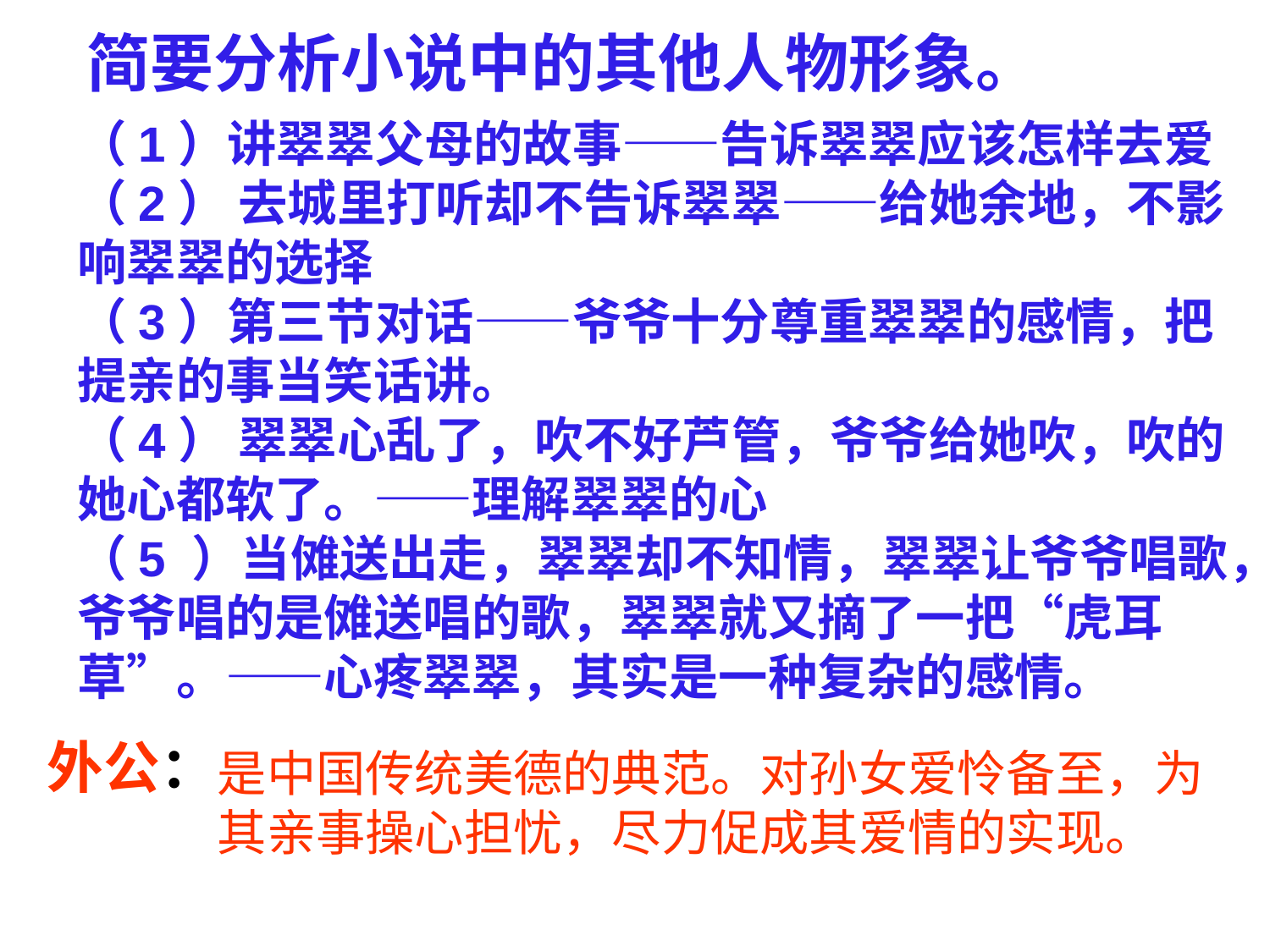

简要分析小说中的其他人物形象。
（1）讲翠翠父母的故事——告诉翠翠应该怎样去爱
（2） 去城里打听却不告诉翠翠——给她余地，不影响翠翠的选择
（3）第三节对话——爷爷十分尊重翠翠的感情，把提亲的事当笑话讲。
（4） 翠翠心乱了，吹不好芦管，爷爷给她吹，吹的她心都软了。——理解翠翠的心
（5 ）当傩送出走，翠翠却不知情，翠翠让爷爷唱歌，爷爷唱的是傩送唱的歌，翠翠就又摘了一把“虎耳草”。——心疼翠翠，其实是一种复杂的感情。
外公：
是中国传统美德的典范。对孙女爱怜备至，为其亲事操心担忧，尽力促成其爱情的实现。